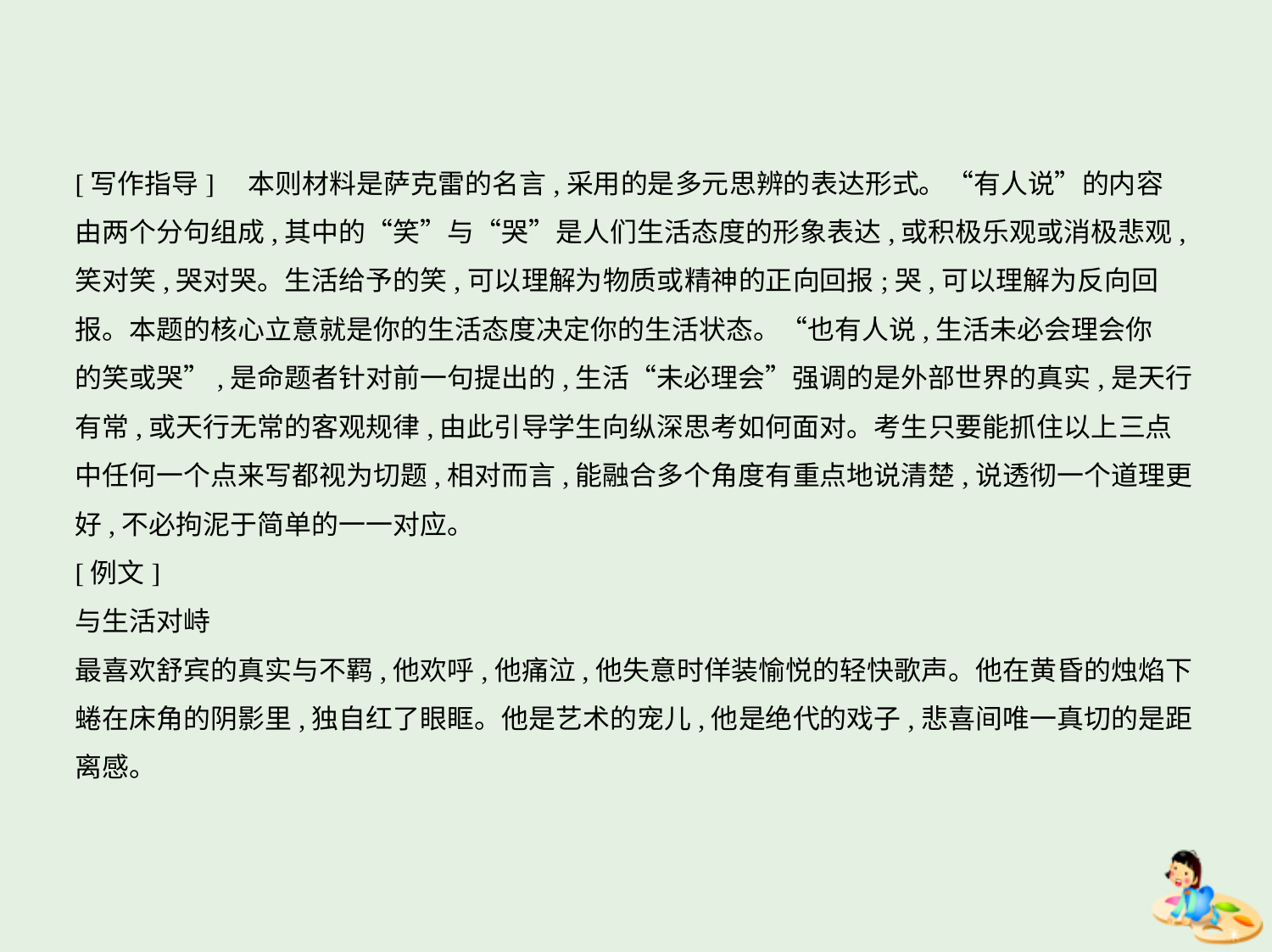

[写作指导]　本则材料是萨克雷的名言,采用的是多元思辨的表达形式。“有人说”的内容
由两个分句组成,其中的“笑”与“哭”是人们生活态度的形象表达,或积极乐观或消极悲观,
笑对笑,哭对哭。生活给予的笑,可以理解为物质或精神的正向回报;哭,可以理解为反向回
报。本题的核心立意就是你的生活态度决定你的生活状态。“也有人说,生活未必会理会你
的笑或哭”,是命题者针对前一句提出的,生活“未必理会”强调的是外部世界的真实,是天行
有常,或天行无常的客观规律,由此引导学生向纵深思考如何面对。考生只要能抓住以上三点
中任何一个点来写都视为切题,相对而言,能融合多个角度有重点地说清楚,说透彻一个道理更
好,不必拘泥于简单的一一对应。
[例文]
与生活对峙
最喜欢舒宾的真实与不羁,他欢呼,他痛泣,他失意时佯装愉悦的轻快歌声。他在黄昏的烛焰下
蜷在床角的阴影里,独自红了眼眶。他是艺术的宠儿,他是绝代的戏子,悲喜间唯一真切的是距
离感。